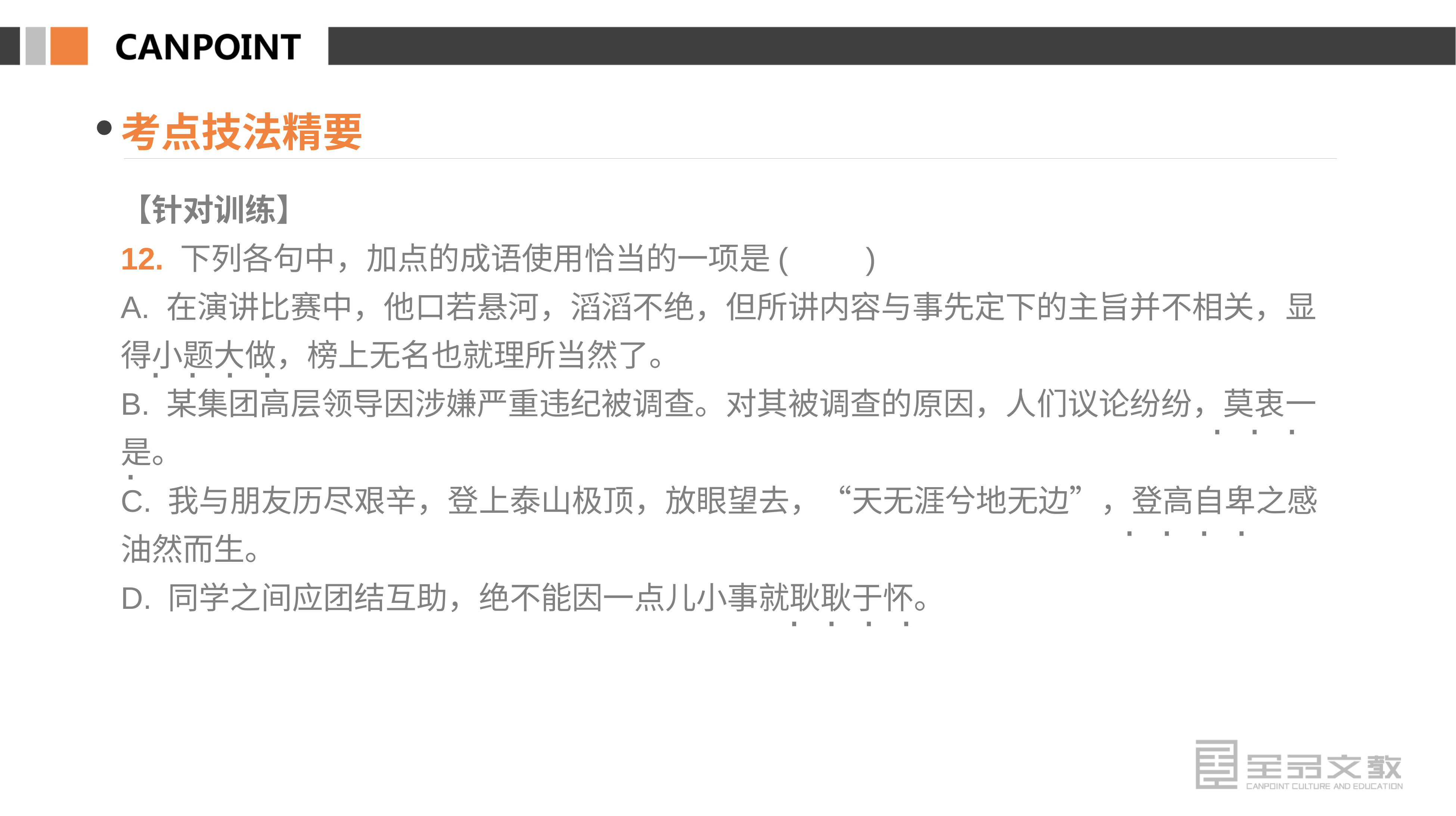

考点技法精要

【针对训练】
12. 下列各句中，加点的成语使用恰当的一项是(　　)
A. 在演讲比赛中，他口若悬河，滔滔不绝，但所讲内容与事先定下的主旨并不相关，显得小题大做，榜上无名也就理所当然了。
B. 某集团高层领导因涉嫌严重违纪被调查。对其被调查的原因，人们议论纷纷，莫衷一是。
C. 我与朋友历尽艰辛，登上泰山极顶，放眼望去，“天无涯兮地无边”，登高自卑之感油然而生。
D. 同学之间应团结互助，绝不能因一点儿小事就耿耿于怀。

·  ·  ·  ·
·  ·  ·
·  ·  ·  ·
·  ·  ·  ·
·